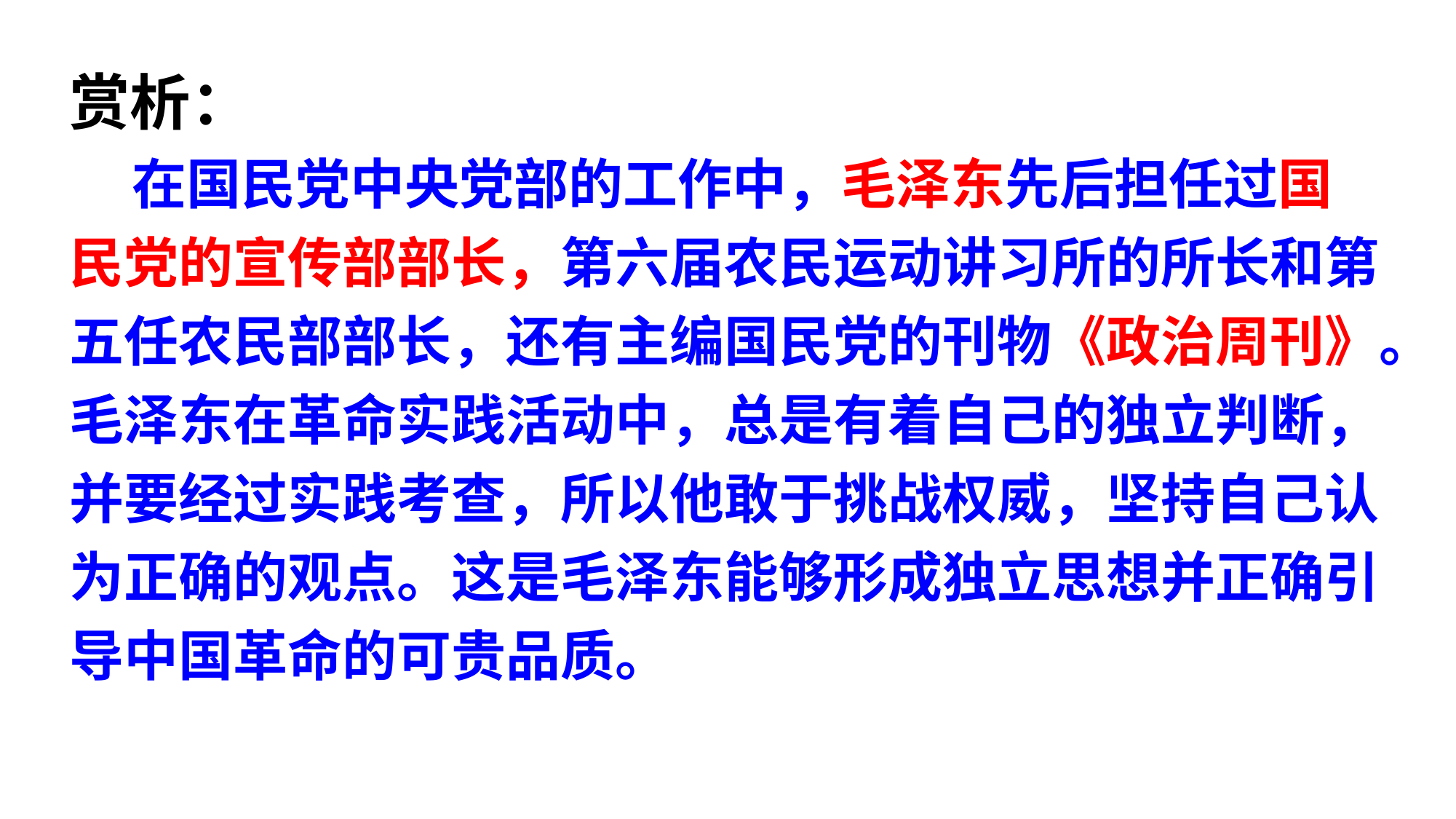

赏析：
    在国民党中央党部的工作中，毛泽东先后担任过国民党的宣传部部长，第六届农民运动讲习所的所长和第五任农民部部长，还有主编国民党的刊物《政治周刊》。毛泽东在革命实践活动中，总是有着自己的独立判断，并要经过实践考查，所以他敢于挑战权威，坚持自己认为正确的观点。这是毛泽东能够形成独立思想并正确引导中国革命的可贵品质。